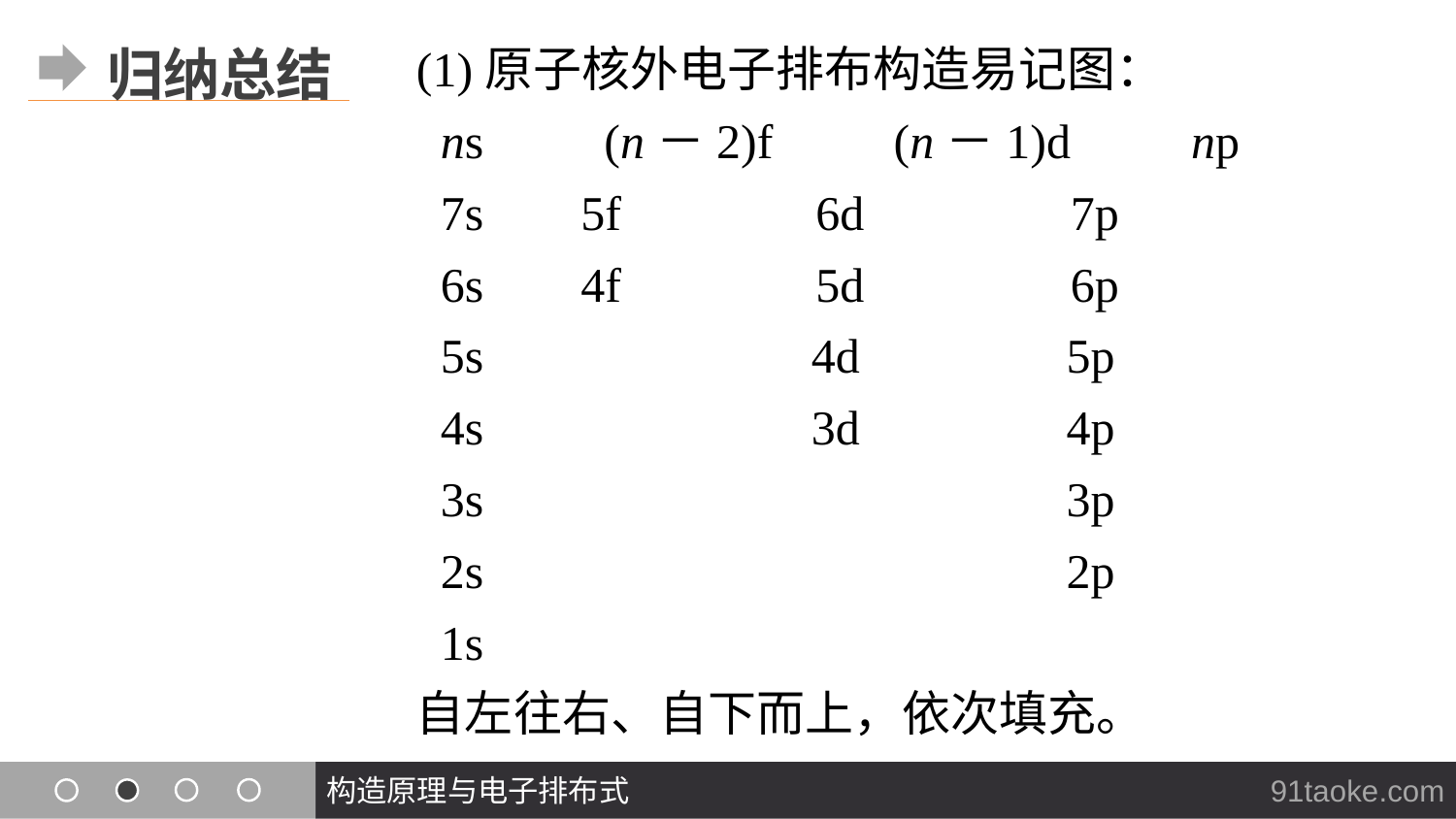

归纳总结
(1)原子核外电子排布构造易记图：
  ns　　(n－2)f　　(n－1)d　　np
  7s        5f                6d                 7p
  6s        4f                5d                 6p
  5s                           4d                 5p
  4s                           3d                 4p
  3s                                                3p
  2s                                                2p
  1s
自左往右、自下而上，依次填充。